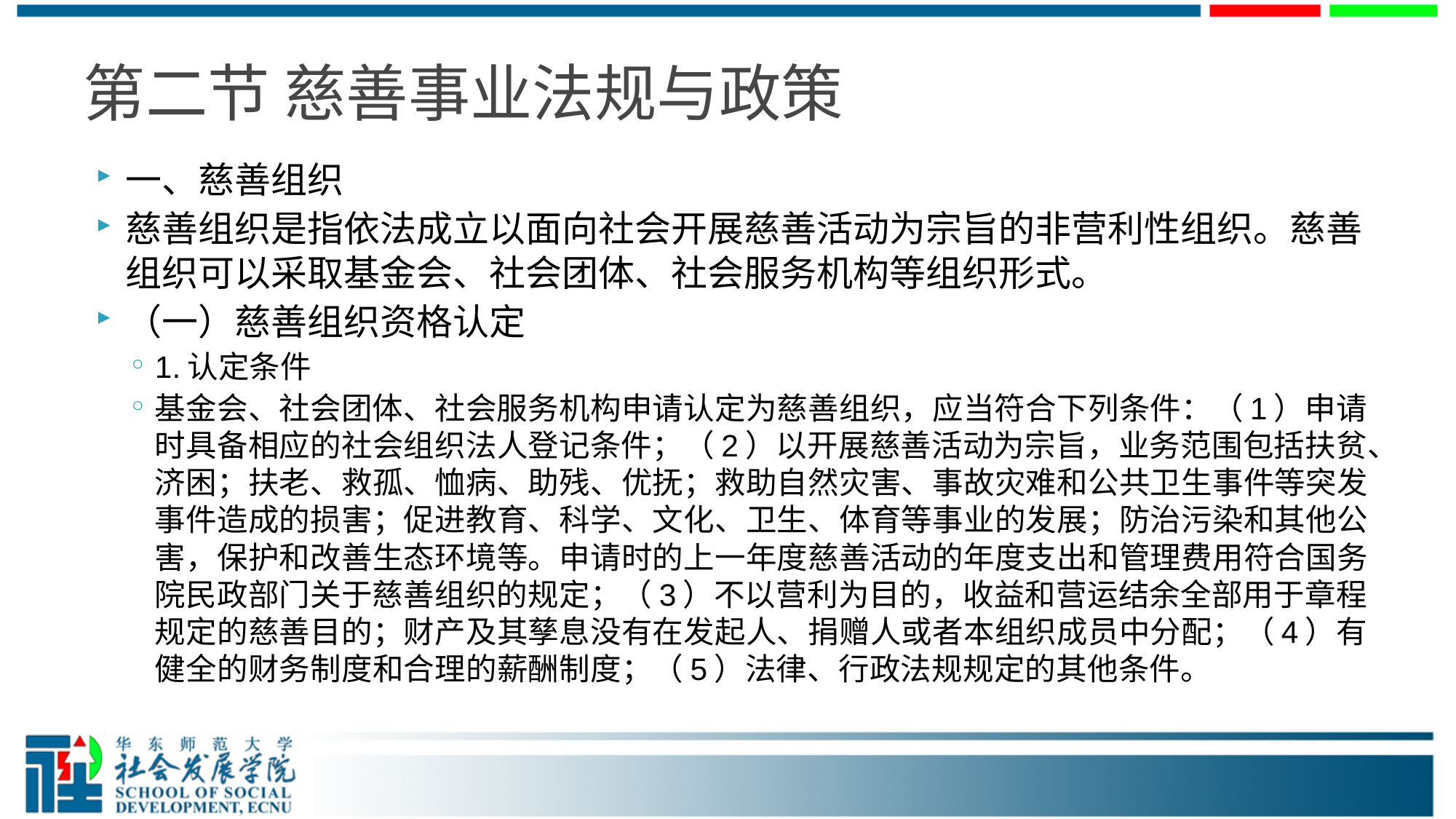

# 第二节 慈善事业法规与政策
一、慈善组织
慈善组织是指依法成立以面向社会开展慈善活动为宗旨的非营利性组织。慈善组织可以采取基金会、社会团体、社会服务机构等组织形式。
（一）慈善组织资格认定
1.认定条件
基金会、社会团体、社会服务机构申请认定为慈善组织，应当符合下列条件：（1）申请时具备相应的社会组织法人登记条件；（2）以开展慈善活动为宗旨，业务范围包括扶贫、济困；扶老、救孤、恤病、助残、优抚；救助自然灾害、事故灾难和公共卫生事件等突发事件造成的损害；促进教育、科学、文化、卫生、体育等事业的发展；防治污染和其他公害，保护和改善生态环境等。申请时的上一年度慈善活动的年度支出和管理费用符合国务院民政部门关于慈善组织的规定；（3）不以营利为目的，收益和营运结余全部用于章程规定的慈善目的；财产及其孳息没有在发起人、捐赠人或者本组织成员中分配；（4）有健全的财务制度和合理的薪酬制度；（5）法律、行政法规规定的其他条件。